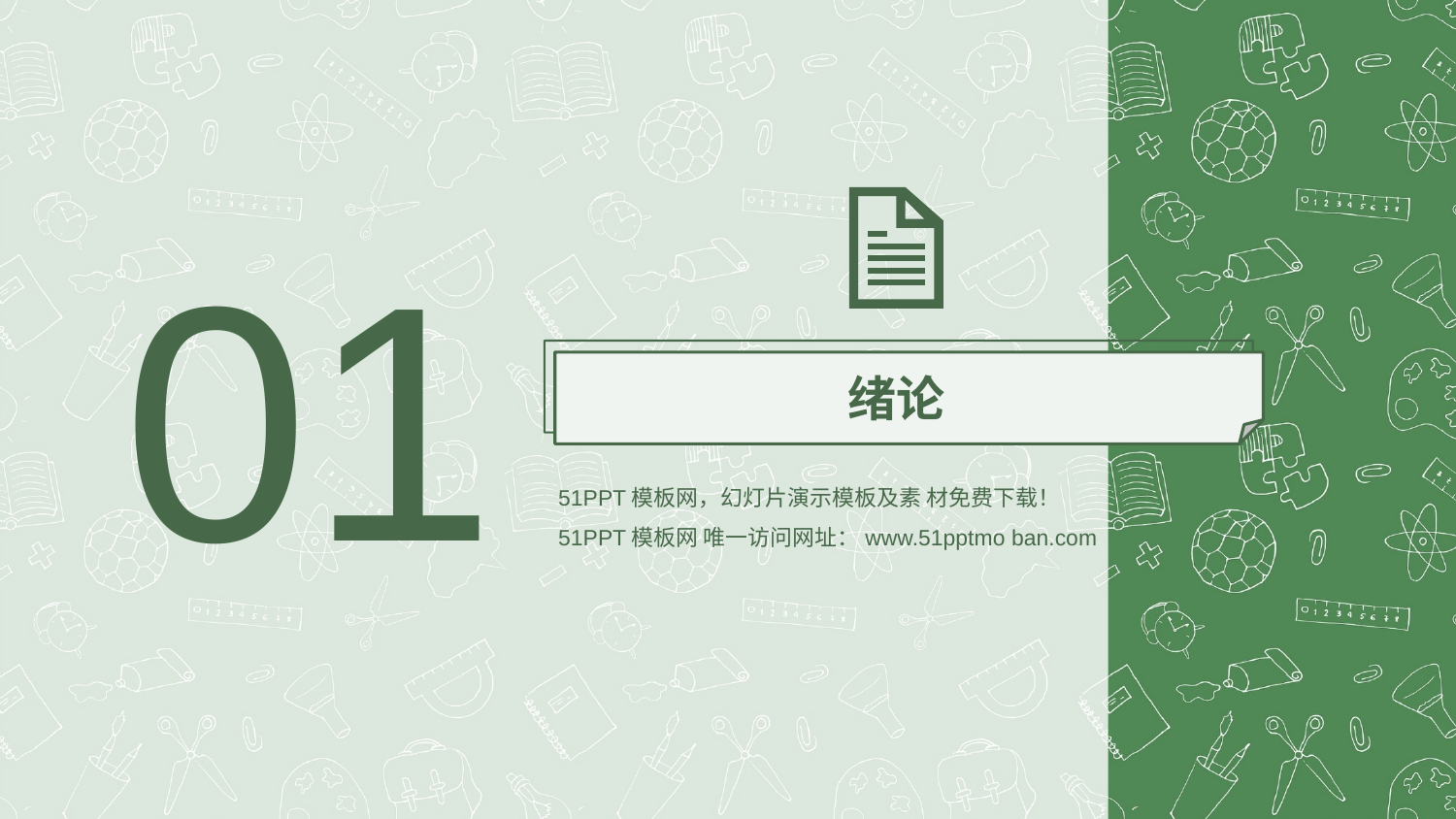

01

绪论
51PPT模板网，幻灯片演示模板及素 材免费下载！
51PPT模板网 唯一访问网址：www.51pptmo ban.com